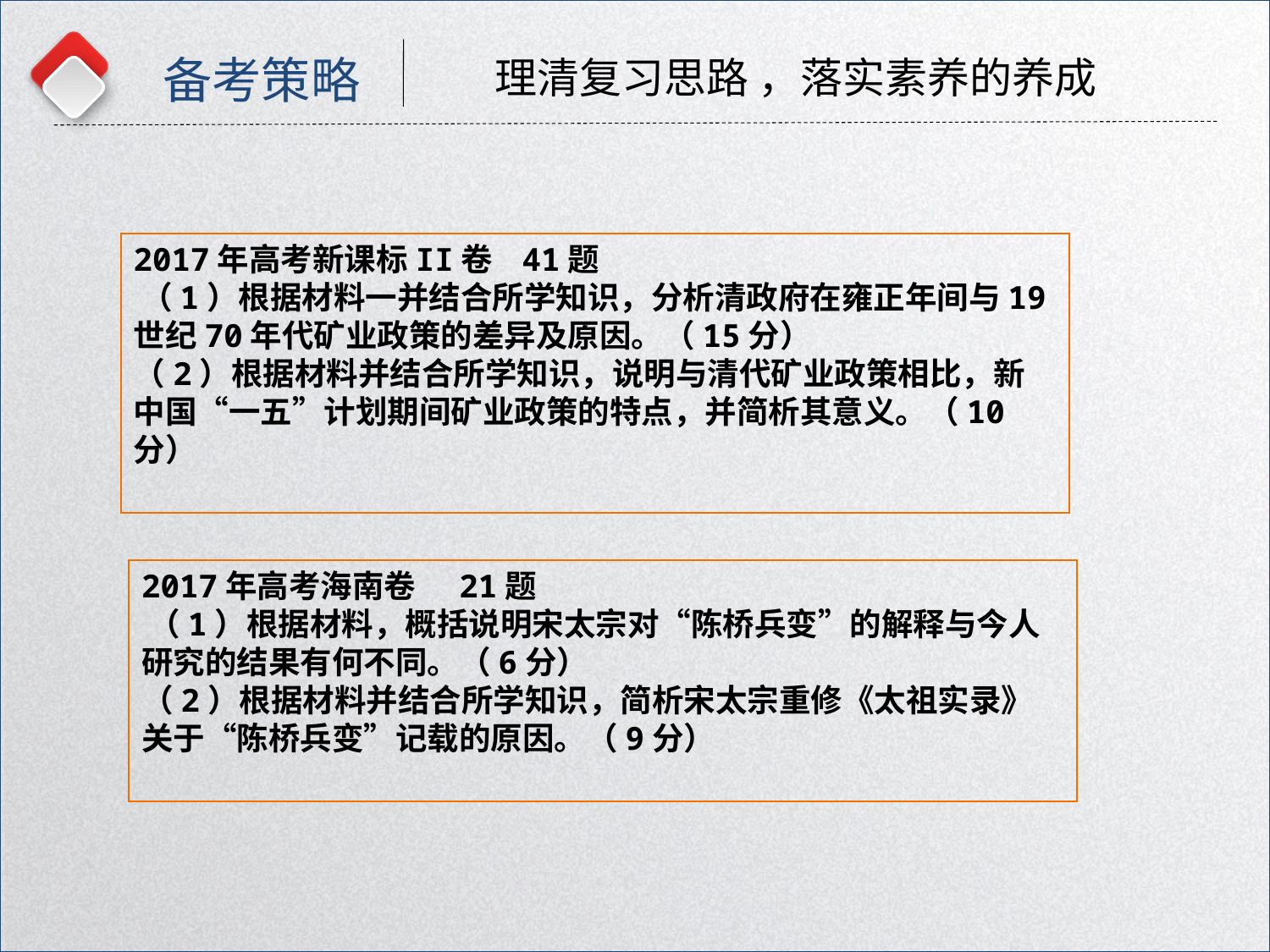

备考策略
理清复习思路 ，落实素养的养成

2017年高考新课标II卷   41题
 （1）根据材料一并结合所学知识，分析清政府在雍正年间与19世纪70年代矿业政策的差异及原因。（15分）
（2）根据材料并结合所学知识，说明与清代矿业政策相比，新中国“一五”计划期间矿业政策的特点，并简析其意义。（10分）

2017年高考海南卷     21题
 （1）根据材料，概括说明宋太宗对“陈桥兵变”的解释与今人研究的结果有何不同。（6分）
（2）根据材料并结合所学知识，简析宋太宗重修《太祖实录》关于“陈桥兵变”记载的原因。（9分）